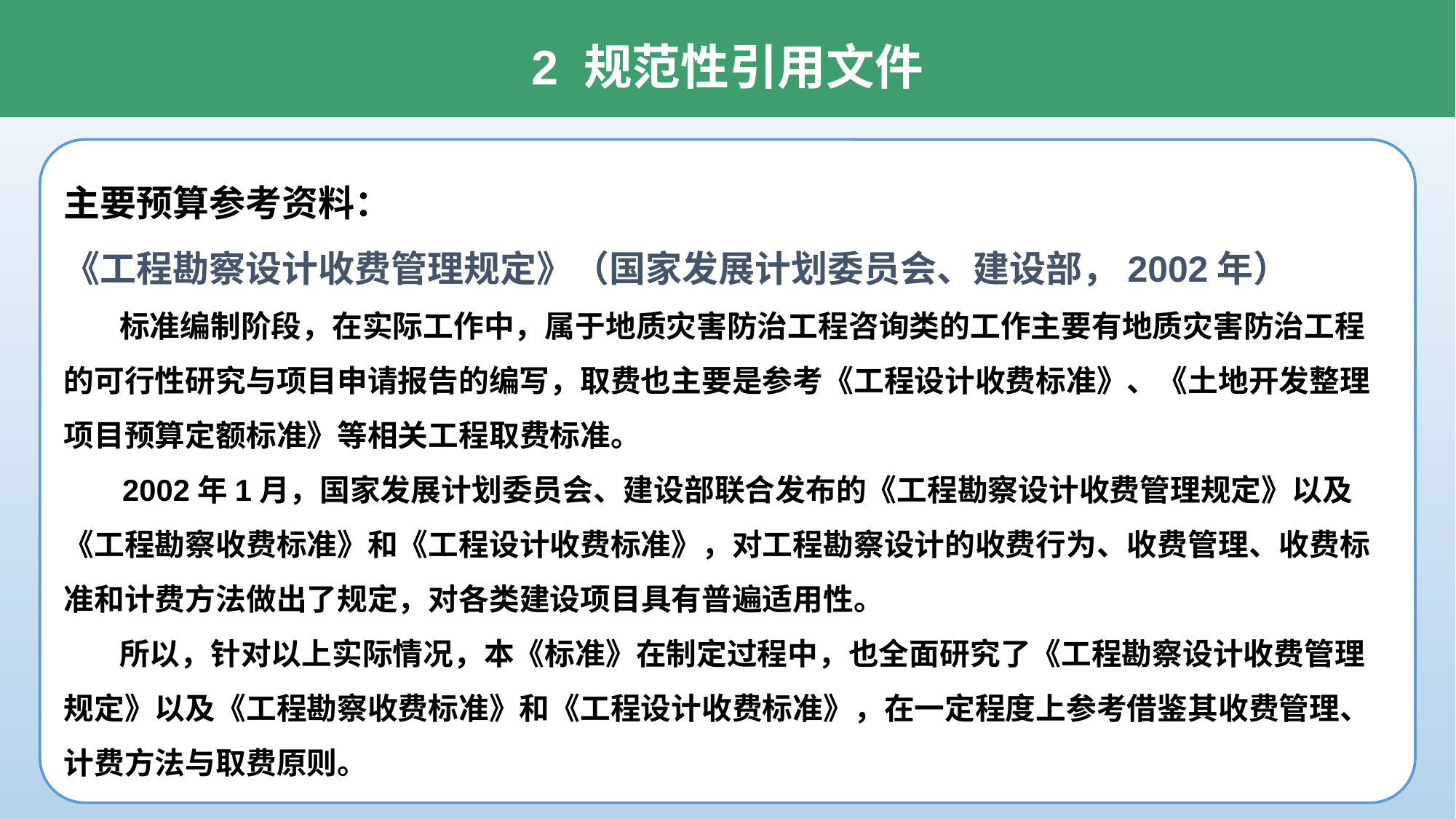

2 规范性引用文件

主要预算参考资料：
《工程勘察设计收费管理规定》（国家发展计划委员会、建设部，2002年）
       标准编制阶段，在实际工作中，属于地质灾害防治工程咨询类的工作主要有地质灾害防治工程的可行性研究与项目申请报告的编写，取费也主要是参考《工程设计收费标准》、《土地开发整理项目预算定额标准》等相关工程取费标准。
       2002年1月，国家发展计划委员会、建设部联合发布的《工程勘察设计收费管理规定》以及《工程勘察收费标准》和《工程设计收费标准》，对工程勘察设计的收费行为、收费管理、收费标准和计费方法做出了规定，对各类建设项目具有普遍适用性。
       所以，针对以上实际情况，本《标准》在制定过程中，也全面研究了《工程勘察设计收费管理规定》以及《工程勘察收费标准》和《工程设计收费标准》，在一定程度上参考借鉴其收费管理、计费方法与取费原则。